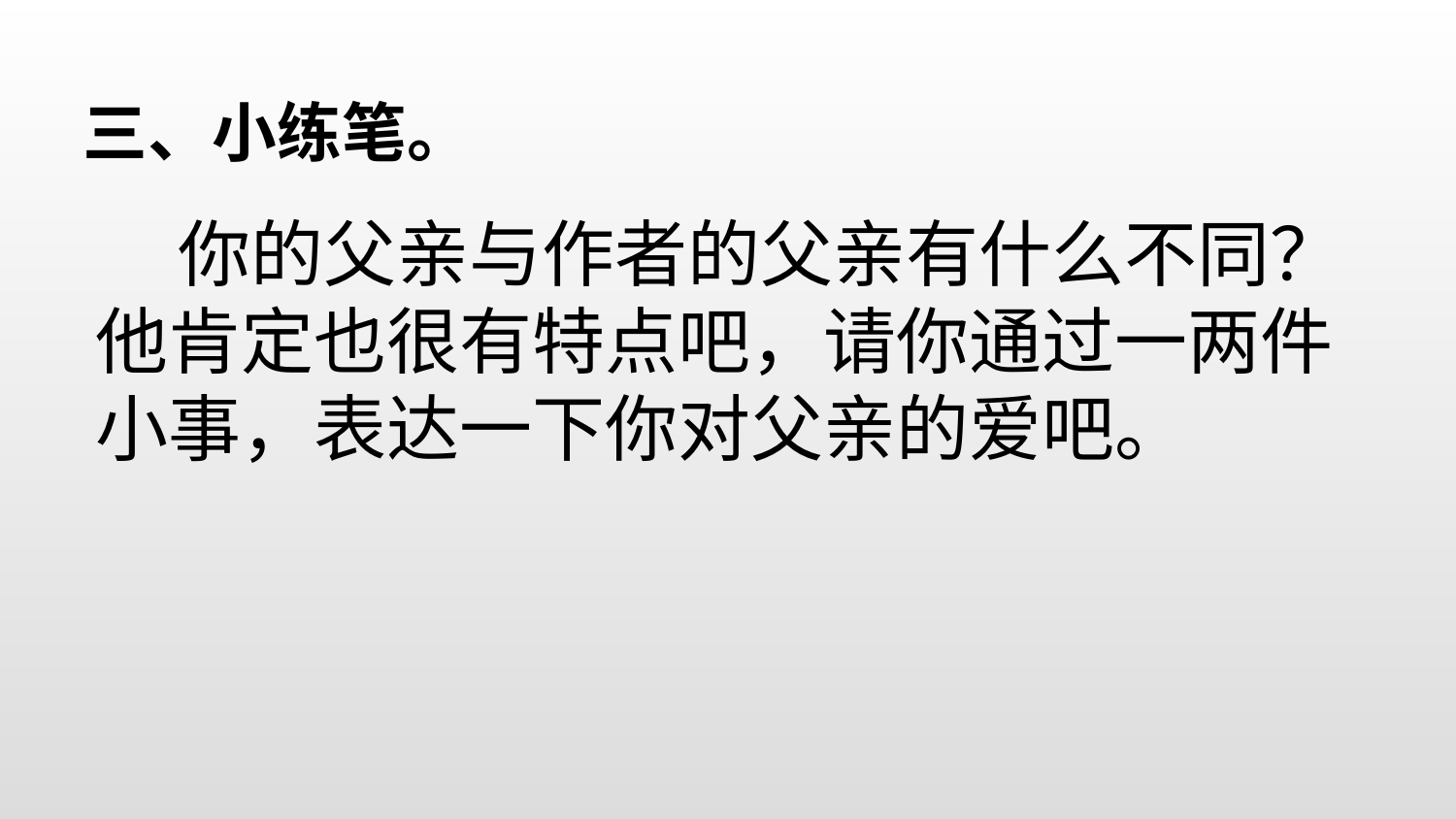

三、小练笔。
    你的父亲与作者的父亲有什么不同？他肯定也很有特点吧，请你通过一两件小事，表达一下你对父亲的爱吧。